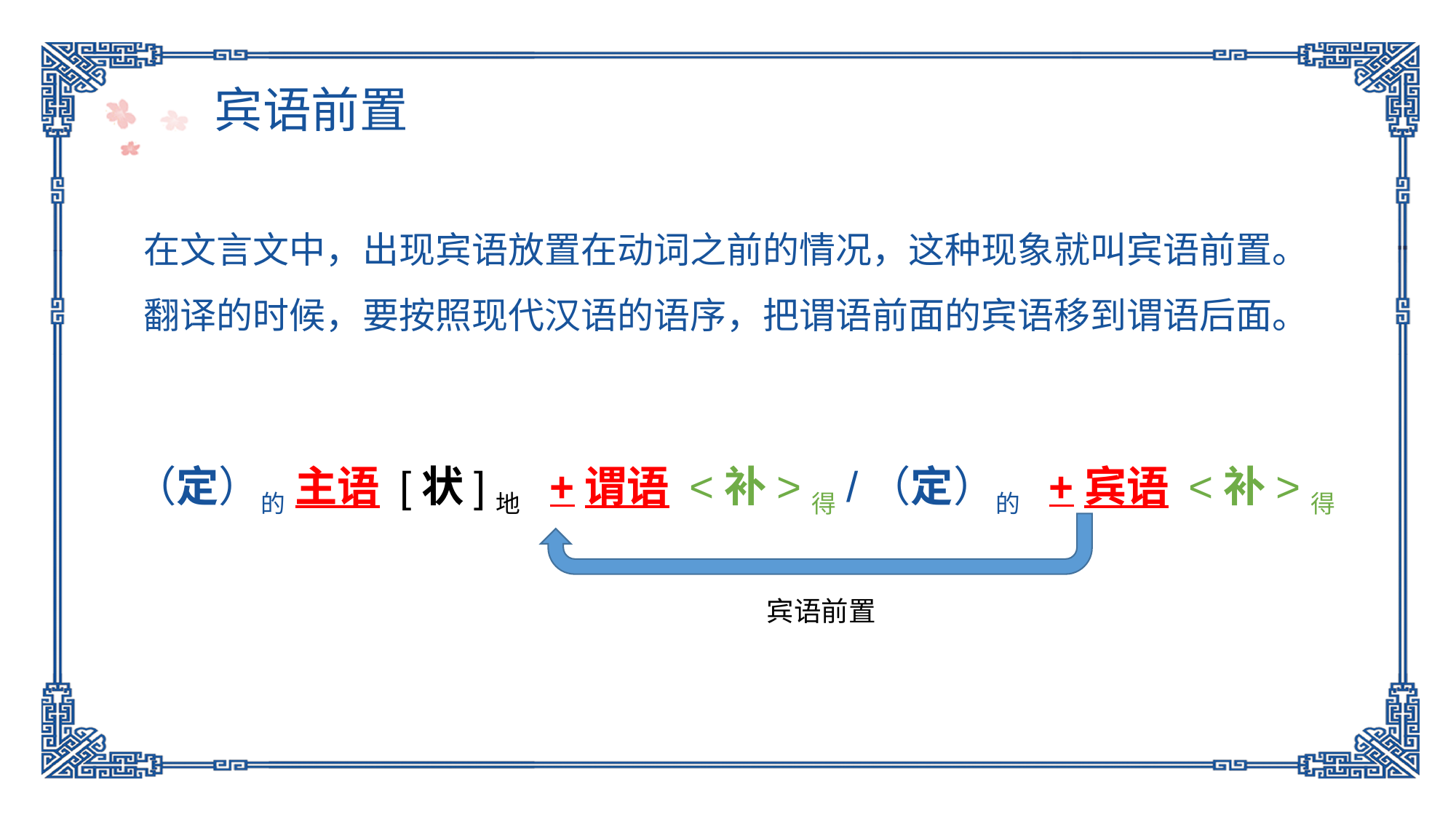

宾语前置
在文言文中，出现宾语放置在动词之前的情况，这种现象就叫宾语前置。
翻译的时候，要按照现代汉语的语序，把谓语前面的宾语移到谓语后面。
（定）的 主语 [状]地  +谓语 <补>得/（定）的  +宾语 <补>得

宾语前置